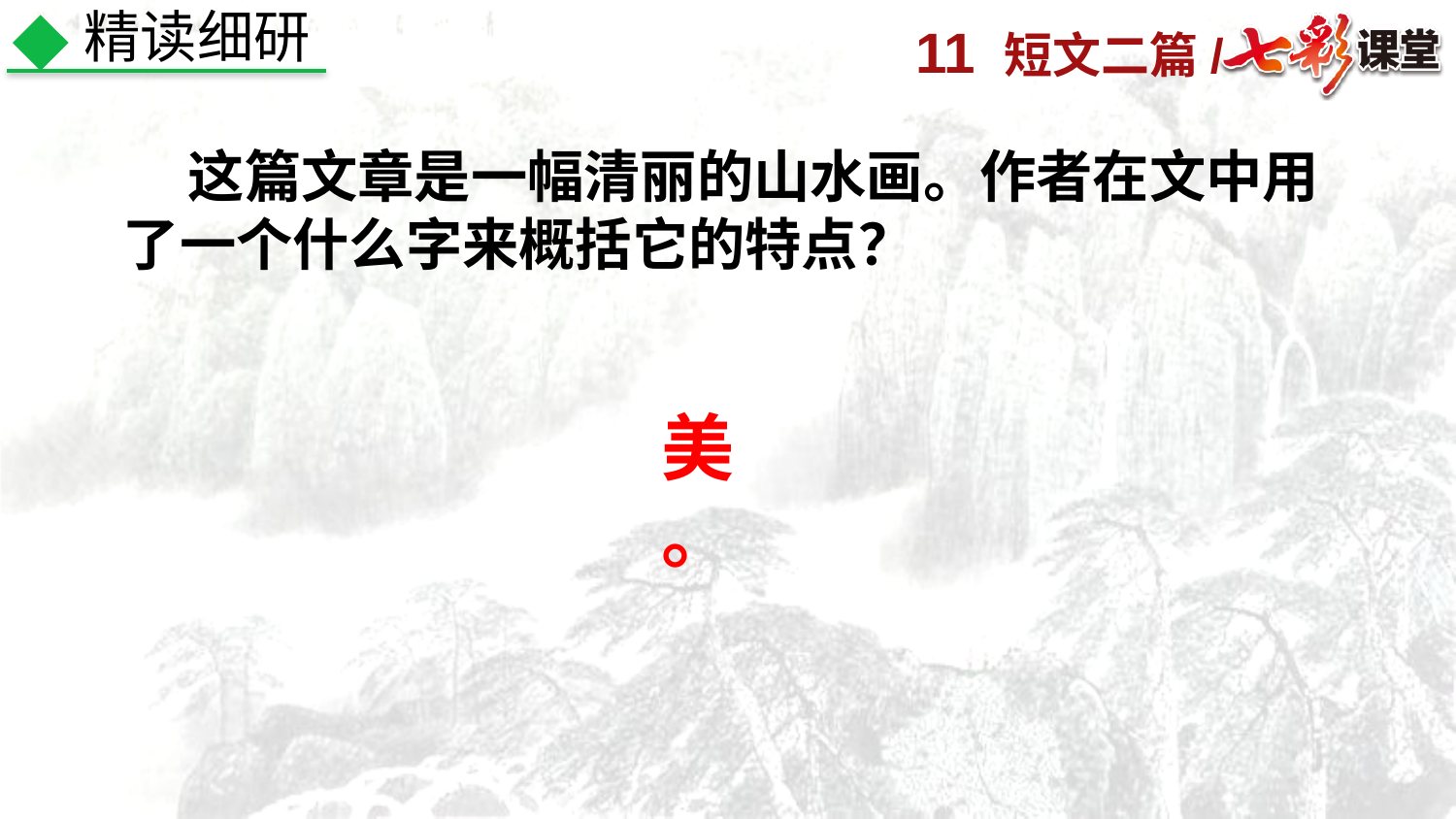

精读细研

    这篇文章是一幅清丽的山水画。作者在文中用了一个什么字来概括它的特点？
美。